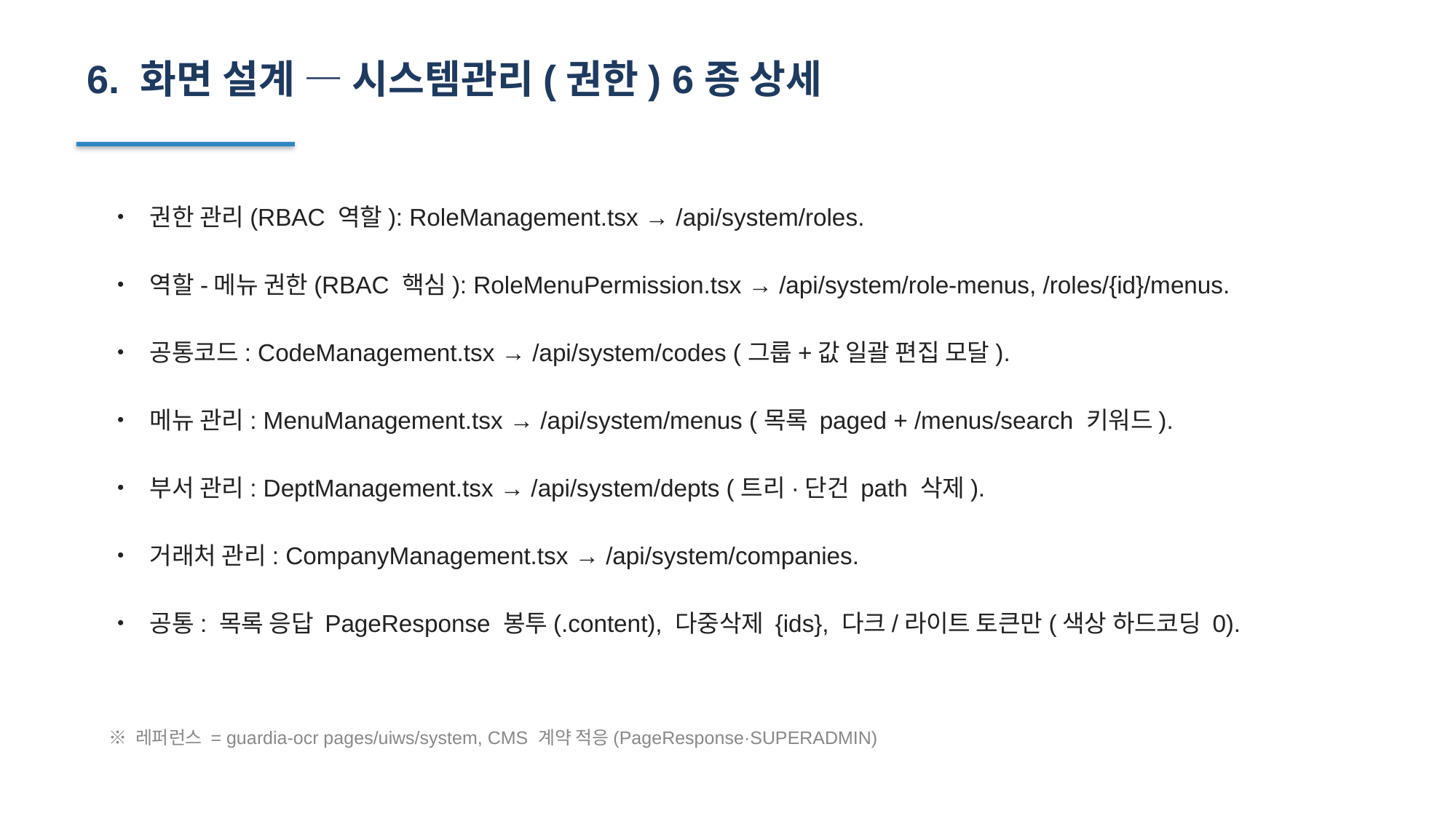

6. 화면 설계 — 시스템관리(권한) 6종 상세

•  권한 관리(RBAC 역할): RoleManagement.tsx → /api/system/roles.
•  역할-메뉴 권한(RBAC 핵심): RoleMenuPermission.tsx → /api/system/role-menus, /roles/{id}/menus.
•  공통코드: CodeManagement.tsx → /api/system/codes (그룹+값 일괄 편집 모달).
•  메뉴 관리: MenuManagement.tsx → /api/system/menus (목록 paged + /menus/search 키워드).
•  부서 관리: DeptManagement.tsx → /api/system/depts (트리·단건 path 삭제).
•  거래처 관리: CompanyManagement.tsx → /api/system/companies.
•  공통: 목록 응답 PageResponse 봉투(.content), 다중삭제 {ids}, 다크/라이트 토큰만(색상 하드코딩 0).
※ 레퍼런스 = guardia-ocr pages/uiws/system, CMS 계약 적응(PageResponse·SUPERADMIN)